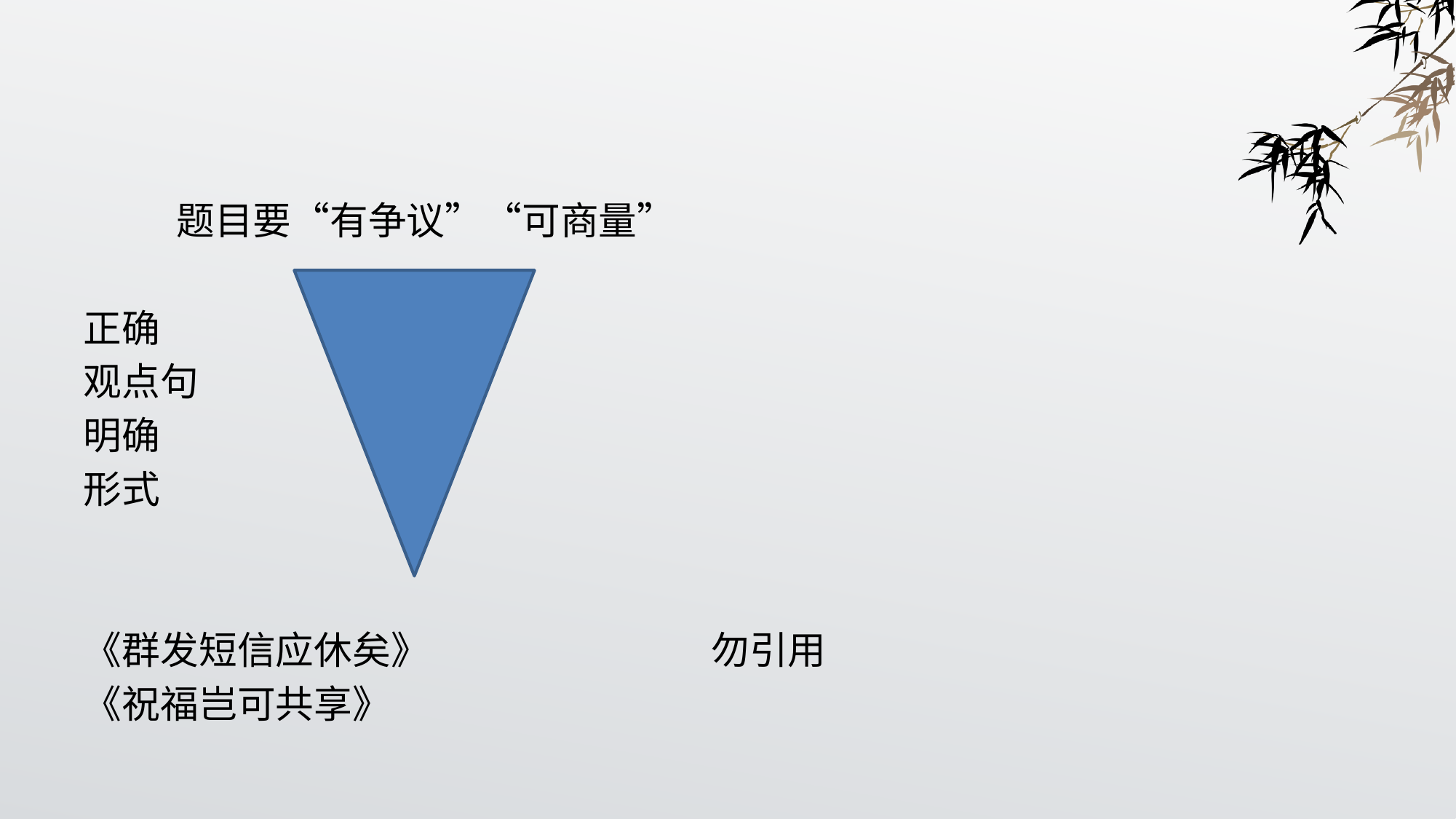

题目要“有争议”“可商量”

正确
观点句
明确
形式

《群发短信应休矣》                                 勿引用
《祝福岂可共享》